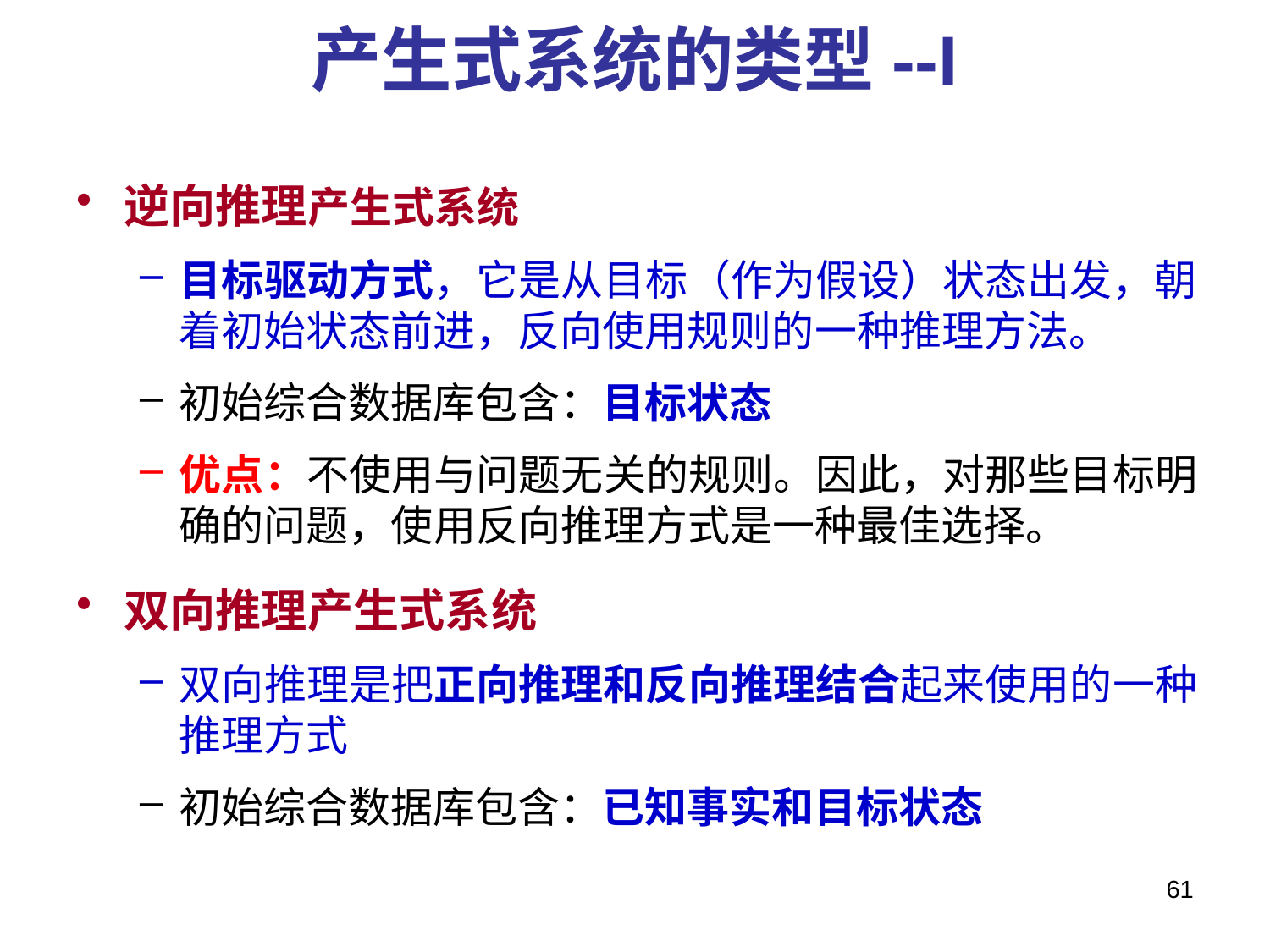

# 产生式系统的类型--I
逆向推理产生式系统
目标驱动方式，它是从目标（作为假设）状态出发，朝着初始状态前进，反向使用规则的一种推理方法。
初始综合数据库包含：目标状态
优点：不使用与问题无关的规则。因此，对那些目标明确的问题，使用反向推理方式是一种最佳选择。
双向推理产生式系统
双向推理是把正向推理和反向推理结合起来使用的一种推理方式
初始综合数据库包含：已知事实和目标状态
61